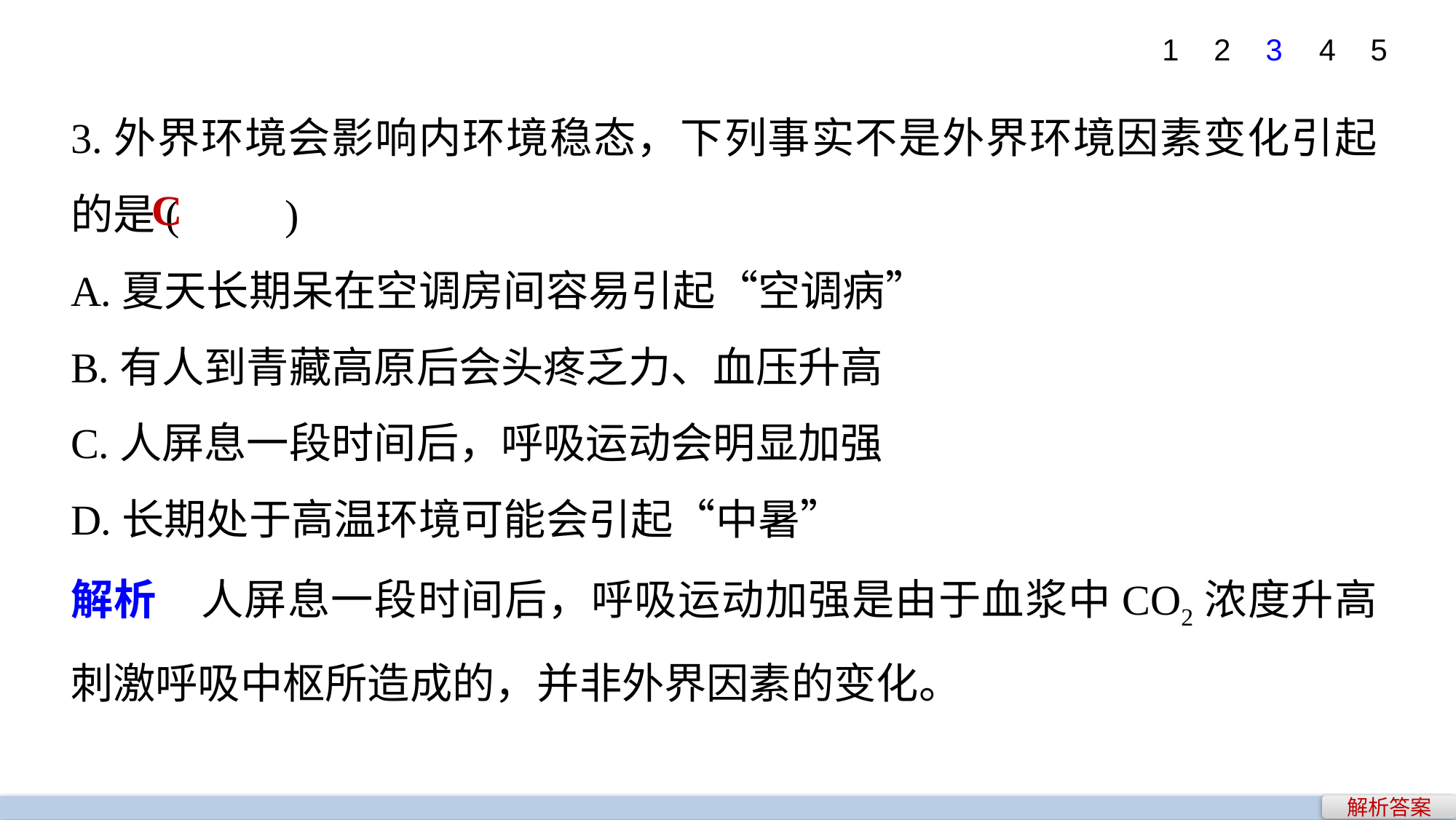

1
2
3
4
5
3.外界环境会影响内环境稳态，下列事实不是外界环境因素变化引起的是(　　)
A.夏天长期呆在空调房间容易引起“空调病”
B.有人到青藏高原后会头疼乏力、血压升高
C.人屏息一段时间后，呼吸运动会明显加强
D.长期处于高温环境可能会引起“中暑”
解析　人屏息一段时间后，呼吸运动加强是由于血浆中CO2浓度升高刺激呼吸中枢所造成的，并非外界因素的变化。
C
解析答案